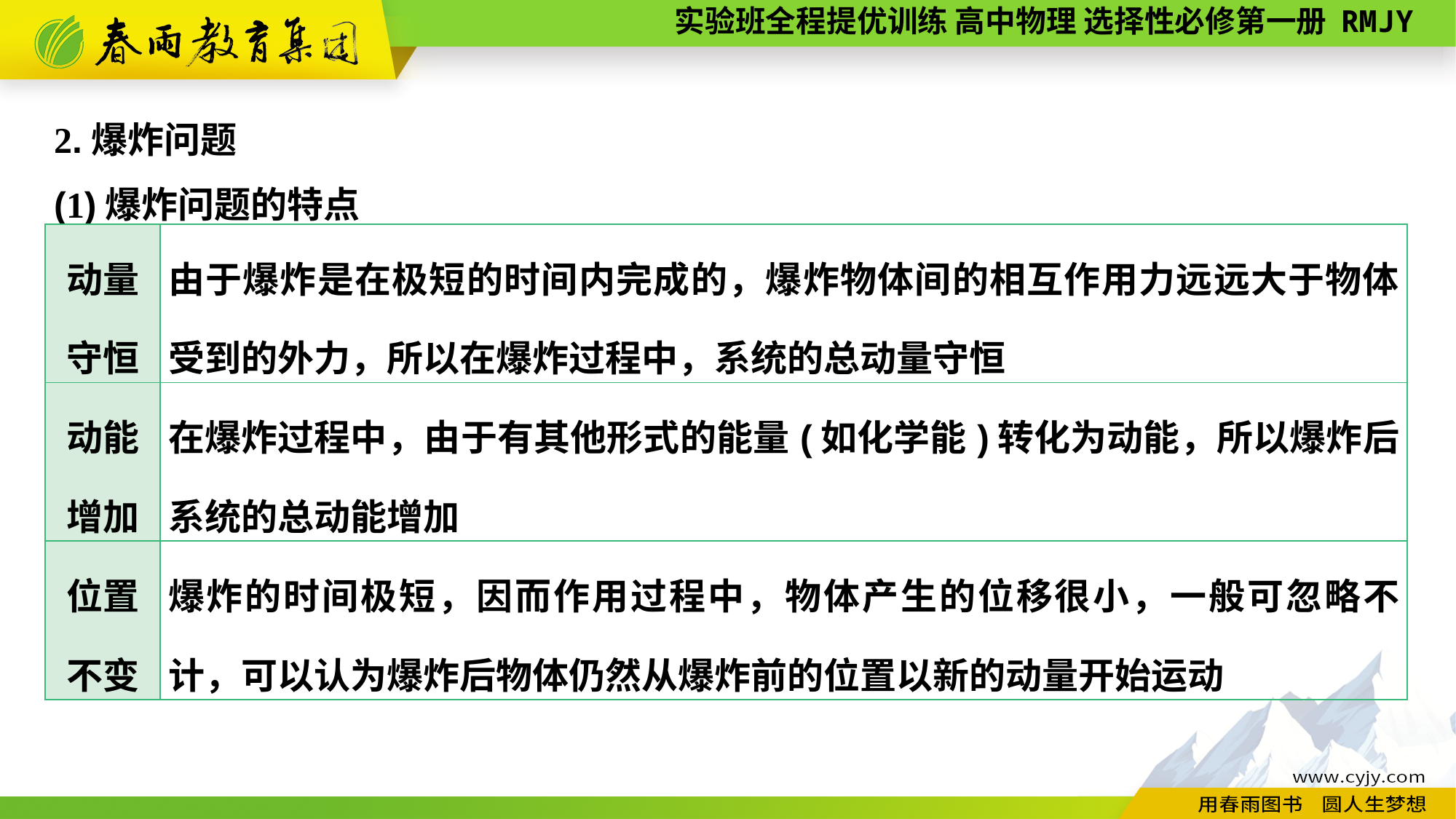

2.爆炸问题
(1)爆炸问题的特点
| 动量 守恒 | 由于爆炸是在极短的时间内完成的，爆炸物体间的相互作用力远远大于物体受到的外力，所以在爆炸过程中，系统的总动量守恒 |
| --- | --- |
| 动能 增加 | 在爆炸过程中，由于有其他形式的能量(如化学能)转化为动能，所以爆炸后系统的总动能增加 |
| 位置 不变 | 爆炸的时间极短，因而作用过程中，物体产生的位移很小，一般可忽略不计，可以认为爆炸后物体仍然从爆炸前的位置以新的动量开始运动 |